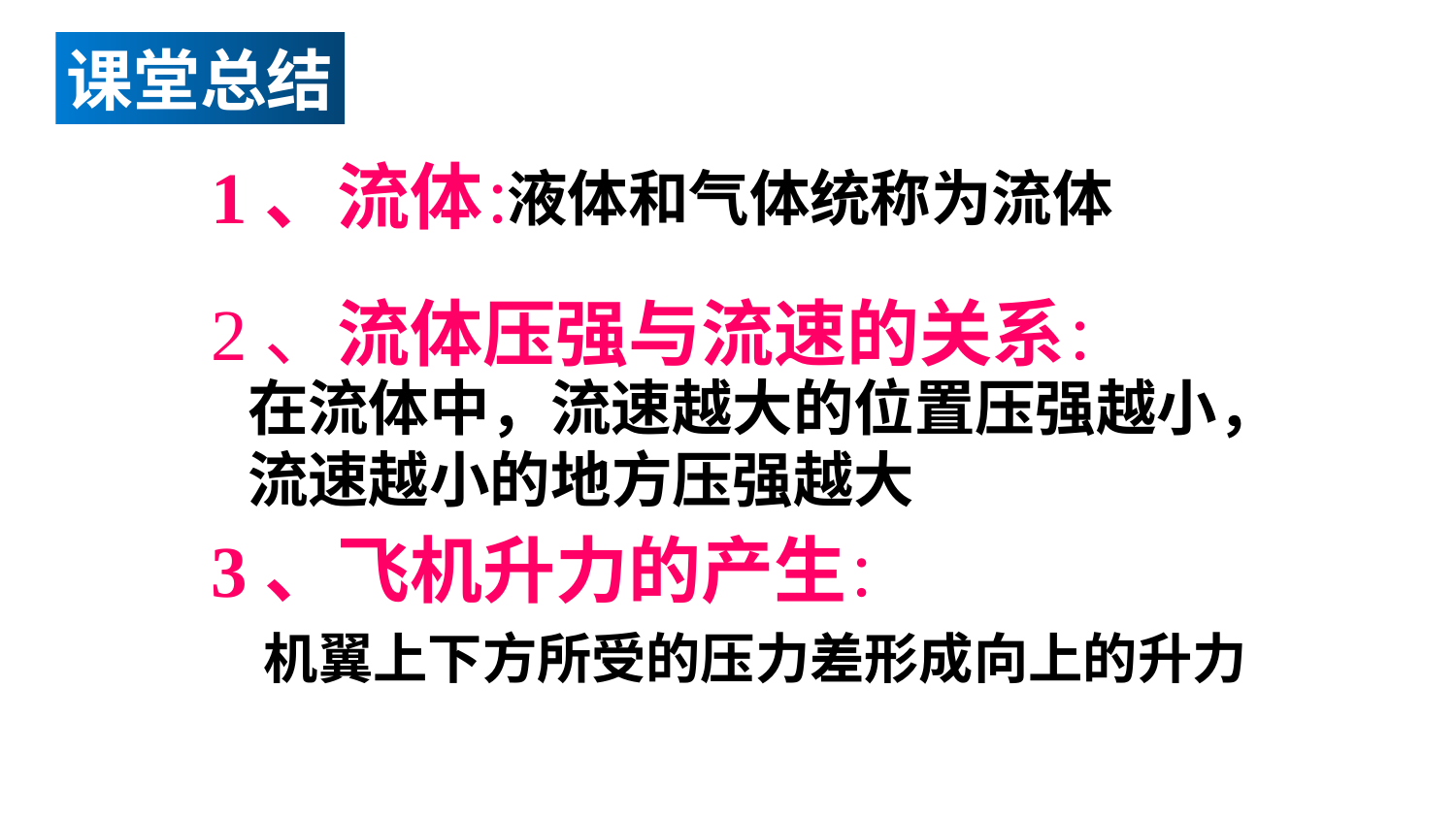

课堂总结
1、流体：
液体和气体统称为流体
2、流体压强与流速的关系：
在流体中，流速越大的位置压强越小，流速越小的地方压强越大
3、飞机升力的产生：
机翼上下方所受的压力差形成向上的升力